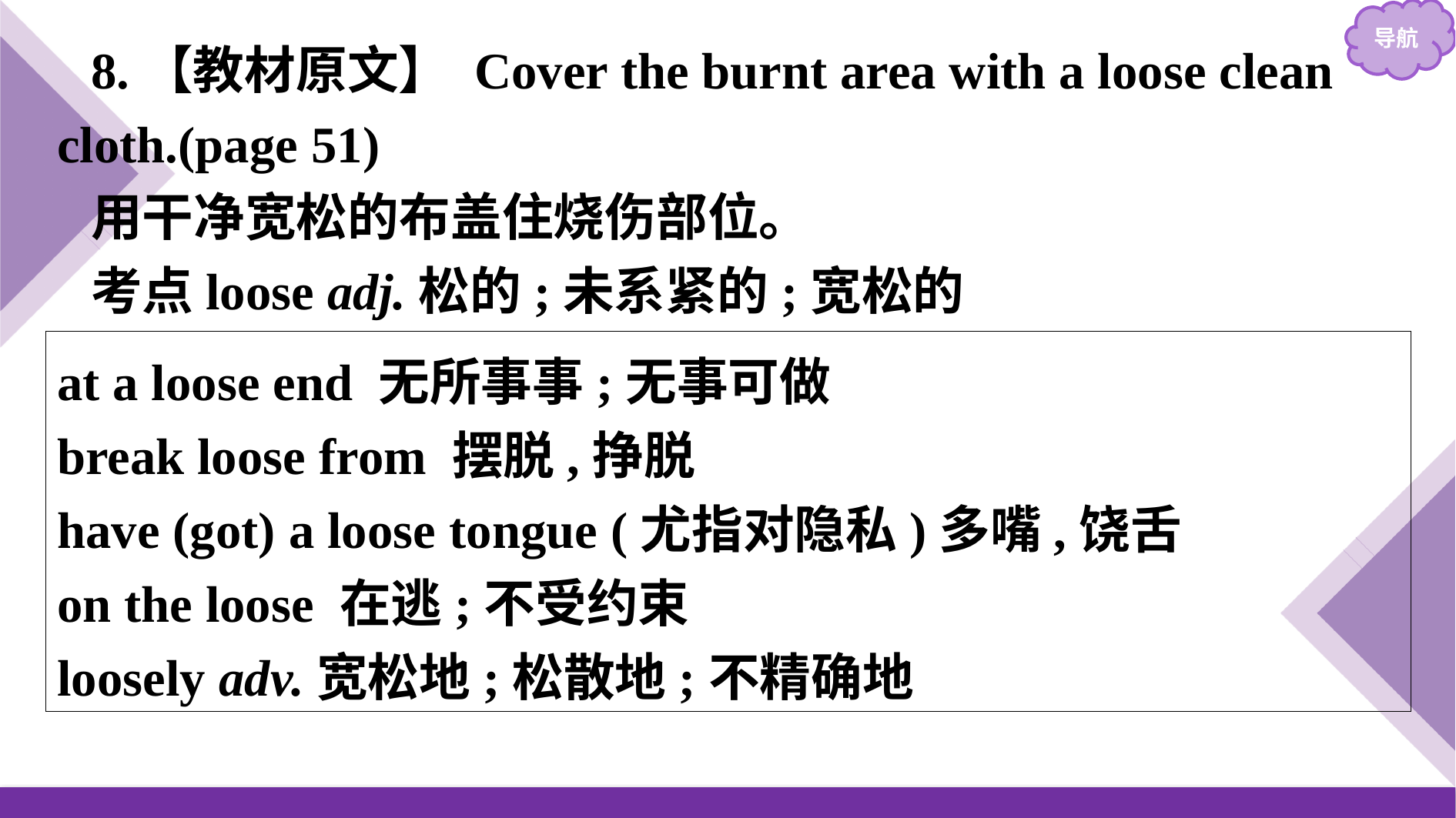

8.【教材原文】 Cover the burnt area with a loose clean cloth.(page 51)
用干净宽松的布盖住烧伤部位。
考点loose adj.松的;未系紧的;宽松的
at a loose end 无所事事;无事可做
break loose from 摆脱,挣脱
have (got) a loose tongue (尤指对隐私)多嘴,饶舌
on the loose 在逃;不受约束
loosely adv.宽松地;松散地;不精确地